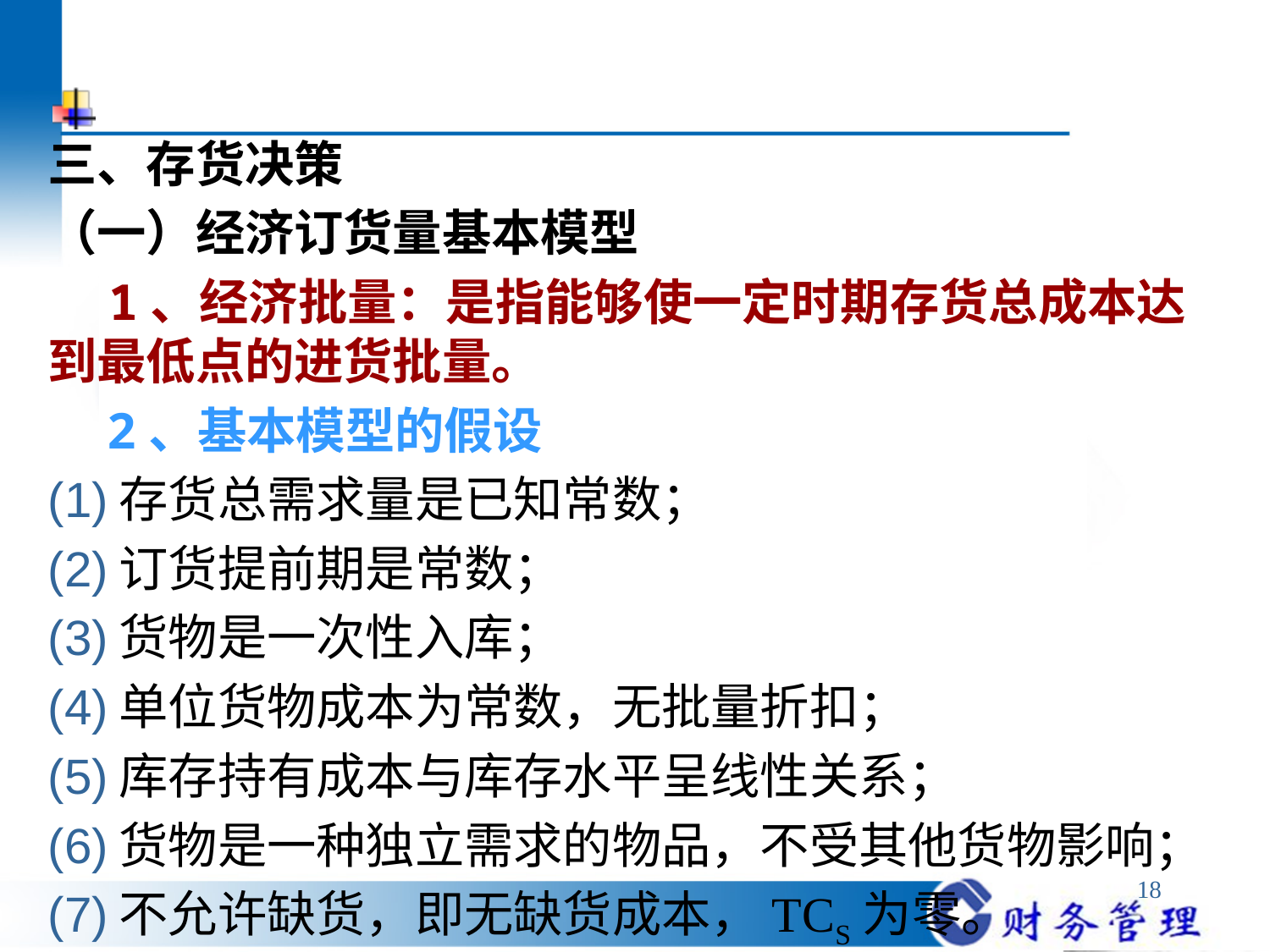

三、存货决策
（一）经济订货量基本模型
　1、经济批量：是指能够使一定时期存货总成本达到最低点的进货批量。
  2、基本模型的假设
存货总需求量是已知常数；
订货提前期是常数；
货物是一次性入库；
单位货物成本为常数，无批量折扣；
库存持有成本与库存水平呈线性关系；
货物是一种独立需求的物品，不受其他货物影响；
不允许缺货，即无缺货成本，TCS为零。

18